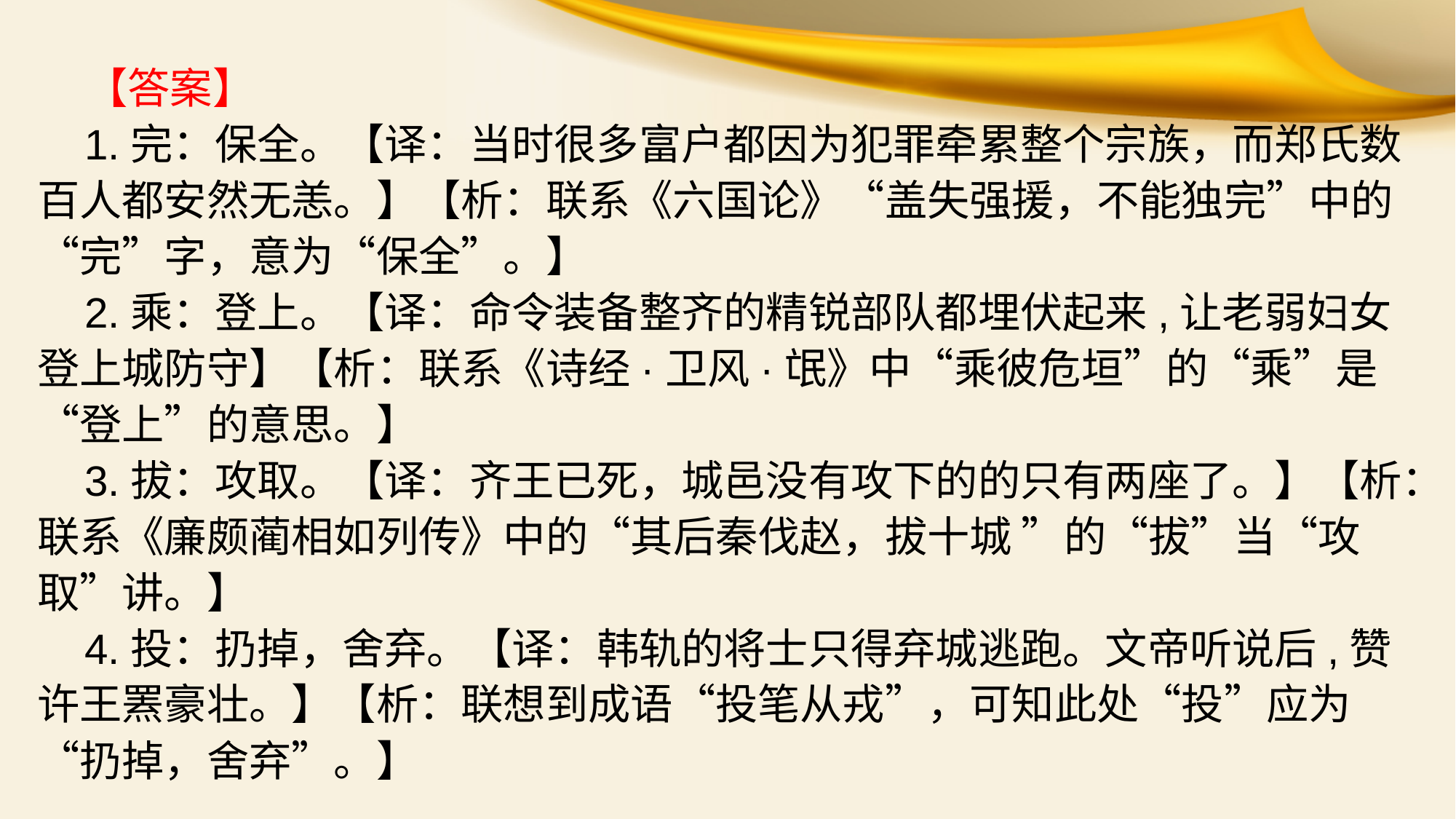

【答案】
    1.完：保全。【译：当时很多富户都因为犯罪牵累整个宗族，而郑氏数百人都安然无恙。】【析：联系《六国论》“盖失强援，不能独完”中的“完”字，意为“保全”。】
    2.乘：登上。【译：命令装备整齐的精锐部队都埋伏起来,让老弱妇女登上城防守】【析：联系《诗经·卫风·氓》中“乘彼危垣”的“乘”是“登上”的意思。】
    3.拔：攻取。【译：齐王已死，城邑没有攻下的的只有两座了。】【析：联系《廉颇蔺相如列传》中的“其后秦伐赵，拔十城 ”的“拔”当“攻取”讲。】
    4.投：扔掉，舍弃。【译：韩轨的将士只得弃城逃跑。文帝听说后,赞许王罴豪壮。】【析：联想到成语“投笔从戎”，可知此处“投”应为“扔掉，舍弃”。】